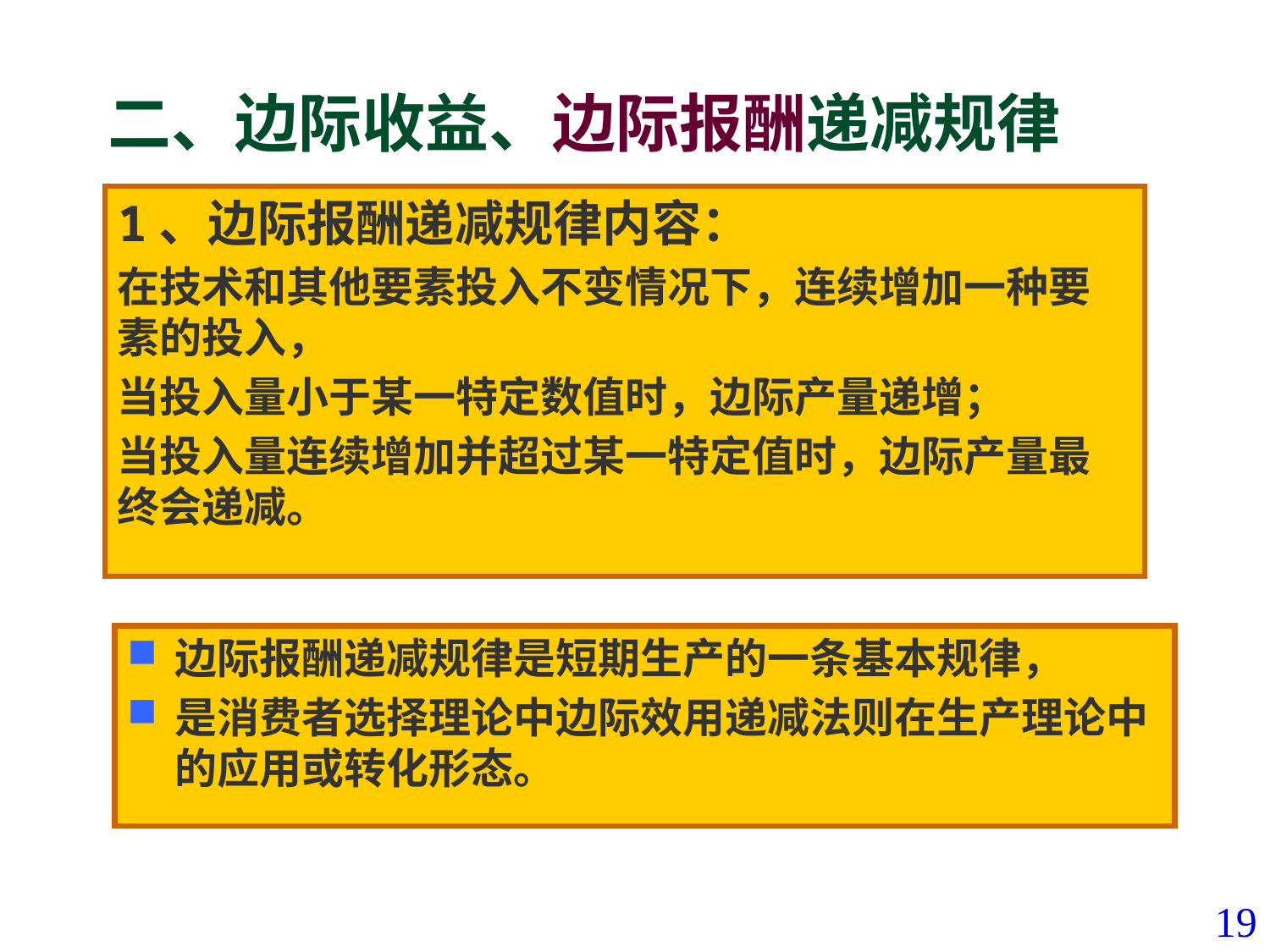

# 二、边际收益、边际报酬递减规律
1、边际报酬递减规律内容：
在技术和其他要素投入不变情况下，连续增加一种要素的投入，
当投入量小于某一特定数值时，边际产量递增；
当投入量连续增加并超过某一特定值时，边际产量最终会递减。
边际报酬递减规律是短期生产的一条基本规律，
是消费者选择理论中边际效用递减法则在生产理论中的应用或转化形态。
19